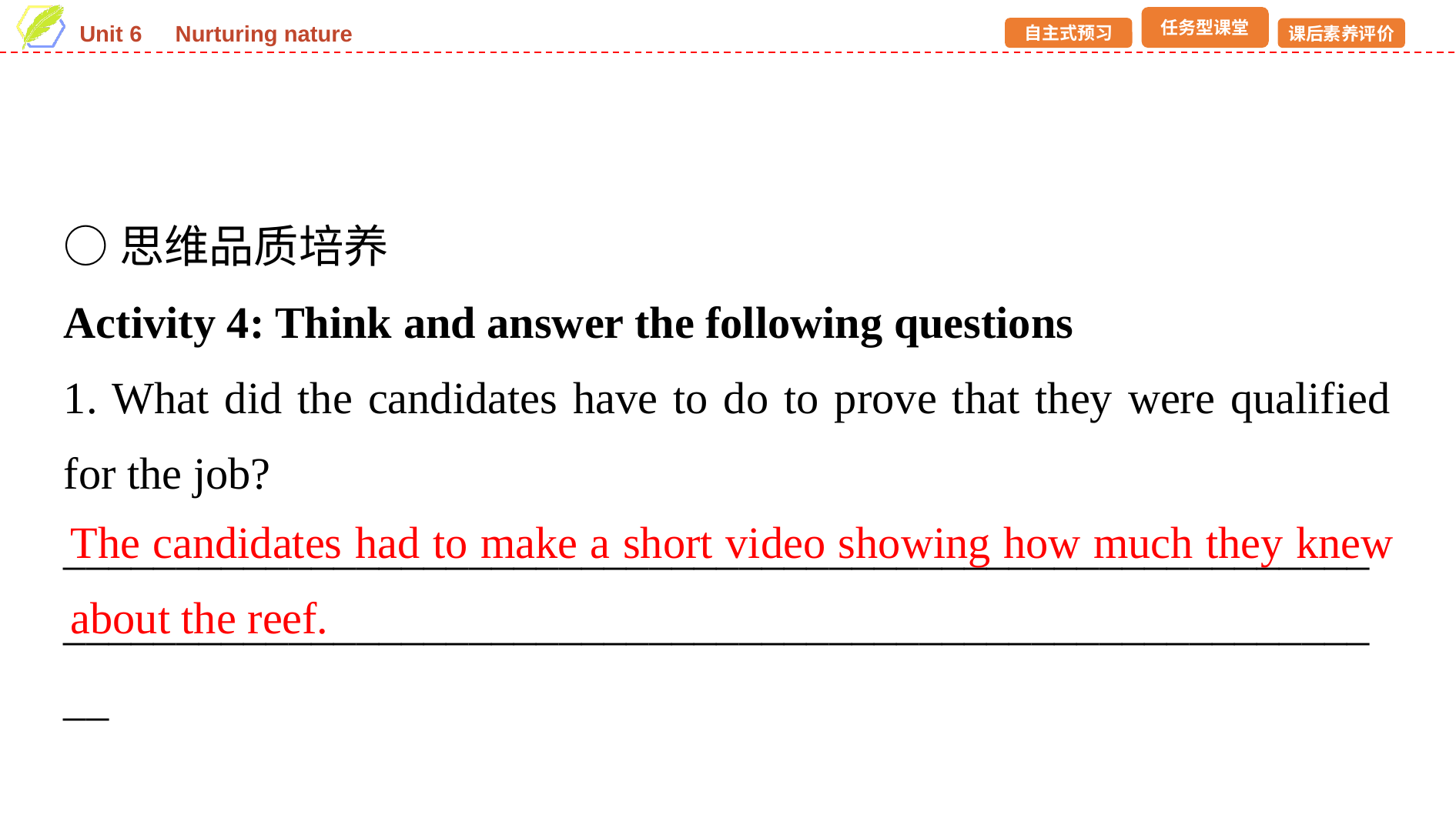

○思维品质培养
Activity 4: Think and answer the following questions
1. What did the candidates have to do to prove that they were qualified for the job?
______________________________________________________________________________________________________________________
The candidates had to make a short video showing how much they knew about the reef.